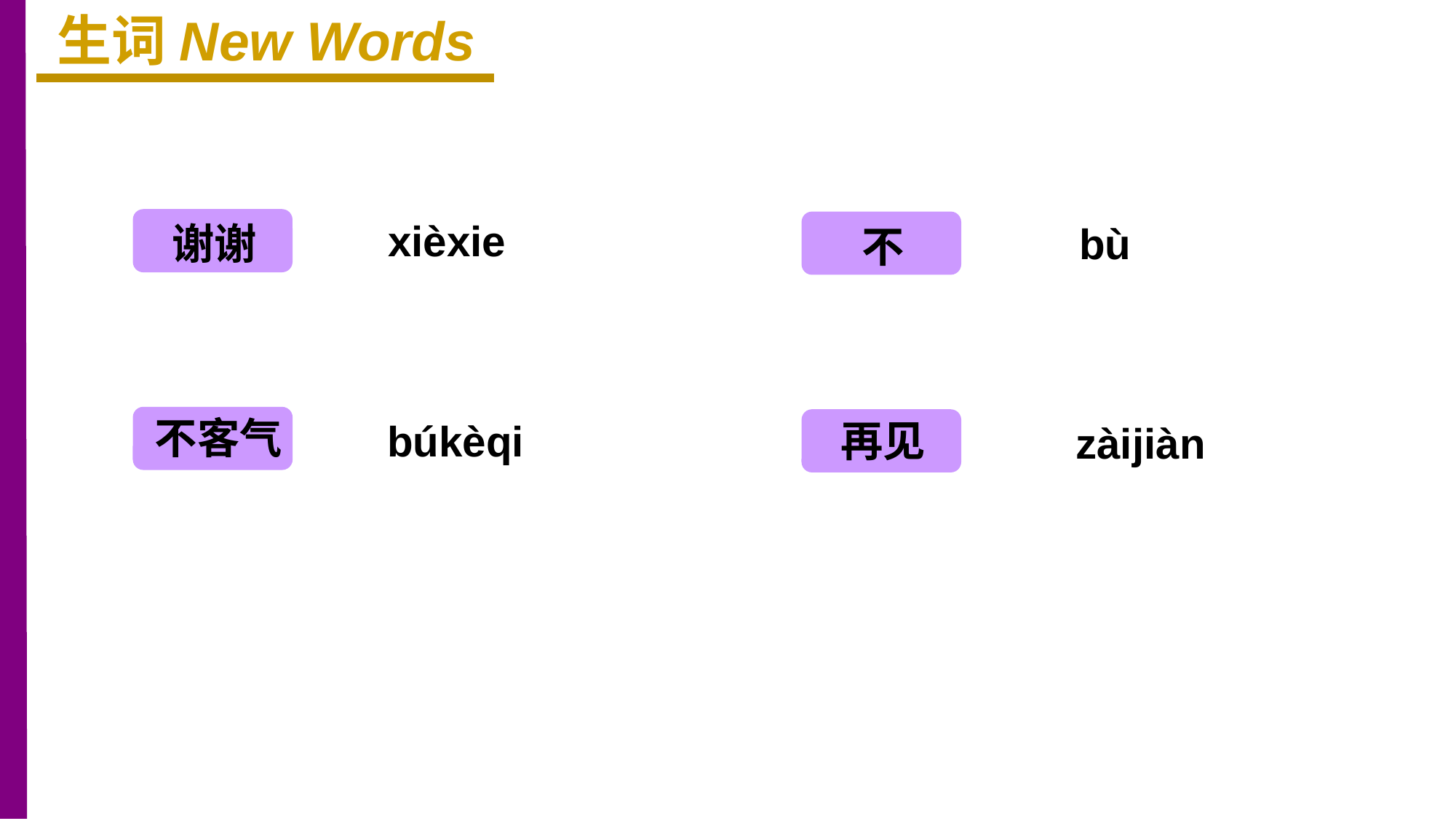

生词New Words

谢谢
xièxie

不
bù
不客气

再见

búkèqi
zàijiàn